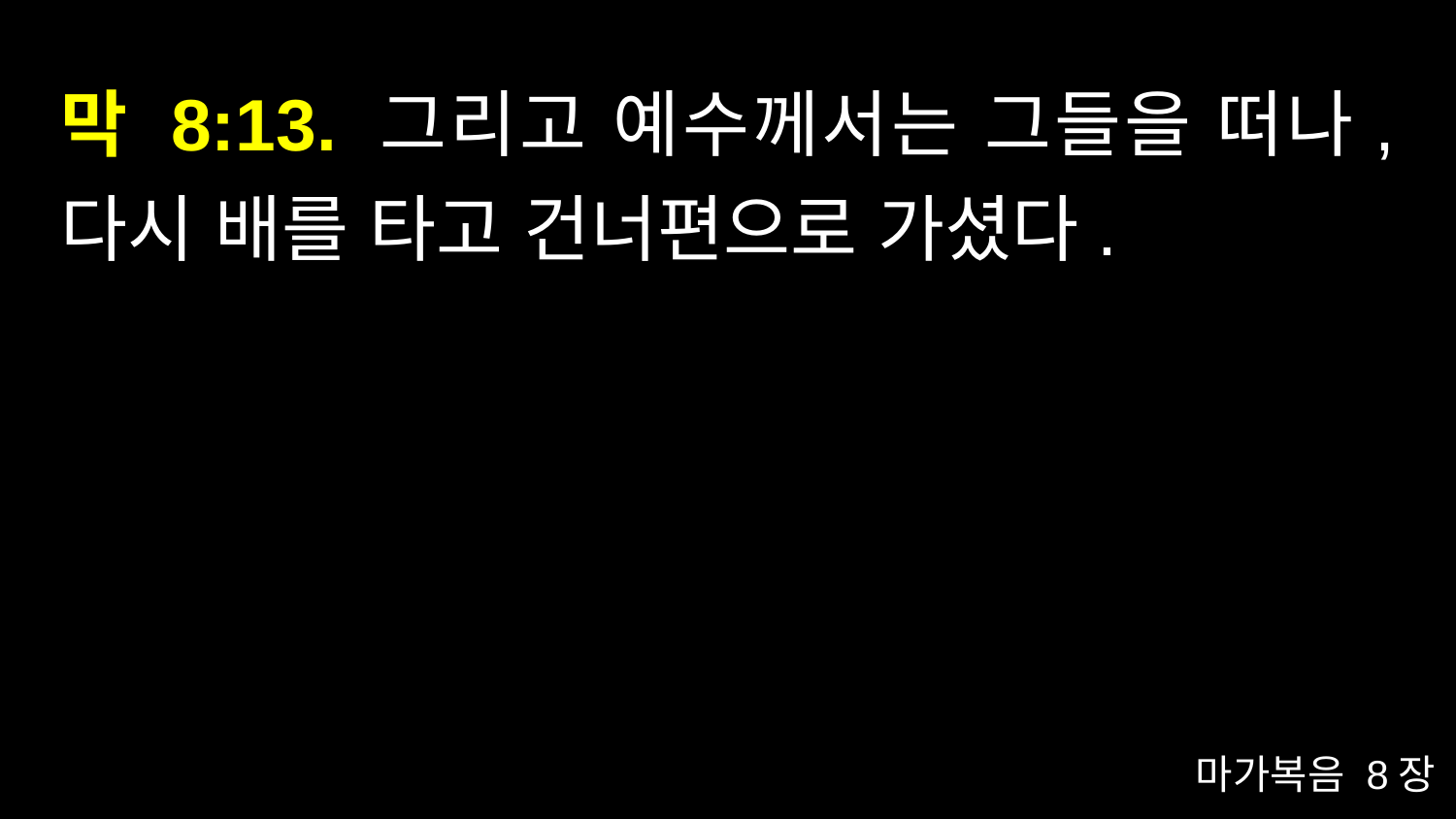

# 막 8:13. 그리고 예수께서는 그들을 떠나, 다시 배를 타고 건너편으로 가셨다.
마가복음 8장